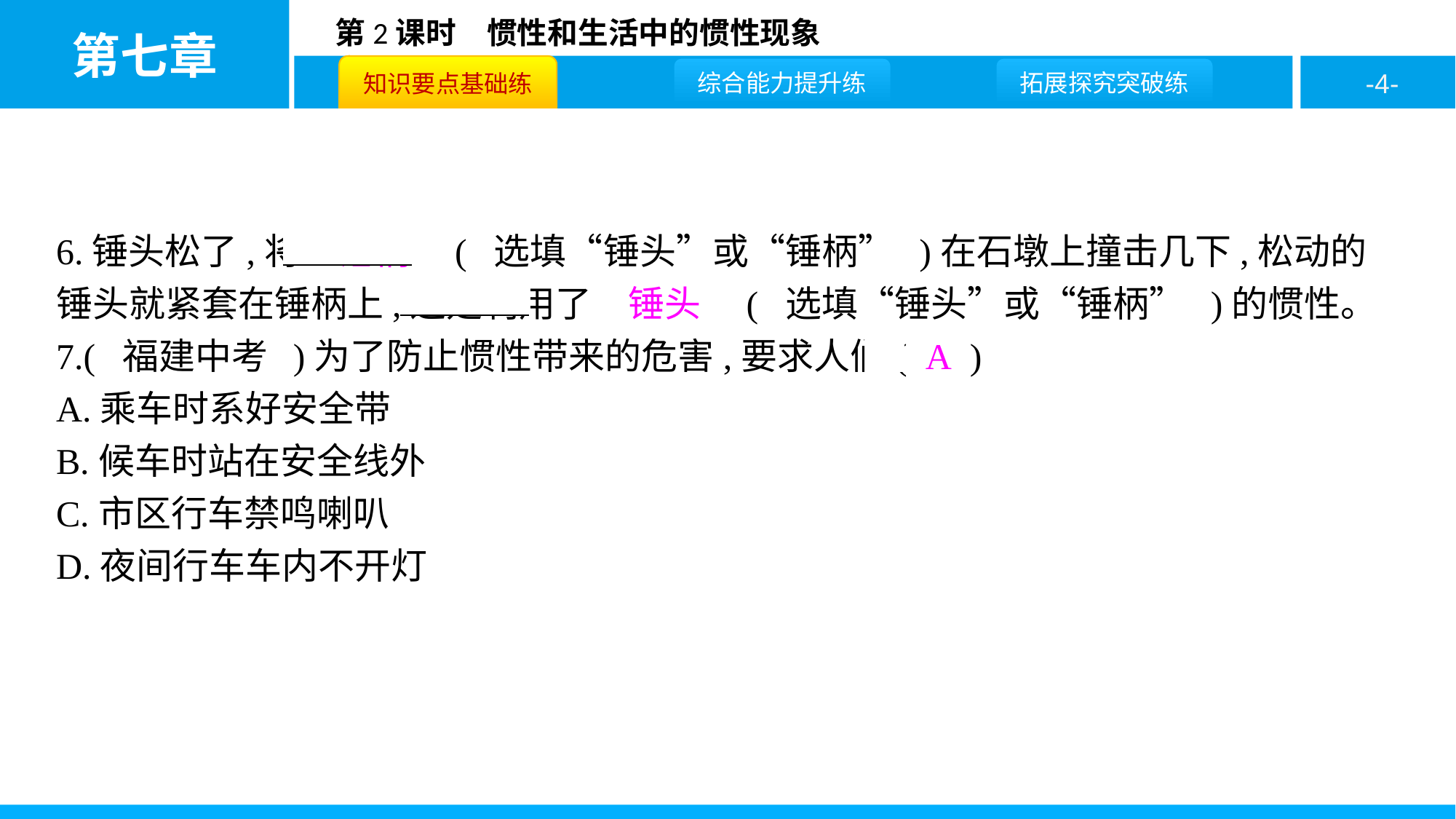

6.锤头松了,将　锤柄　(  选填“锤头”或“锤柄”  )在石墩上撞击几下,松动的锤头就紧套在锤柄上,这是利用了　锤头　(  选填“锤头”或“锤柄”  )的惯性。
7.(  福建中考  )为了防止惯性带来的危害,要求人们(  A  )
A.乘车时系好安全带
B.候车时站在安全线外
C.市区行车禁鸣喇叭
D.夜间行车车内不开灯